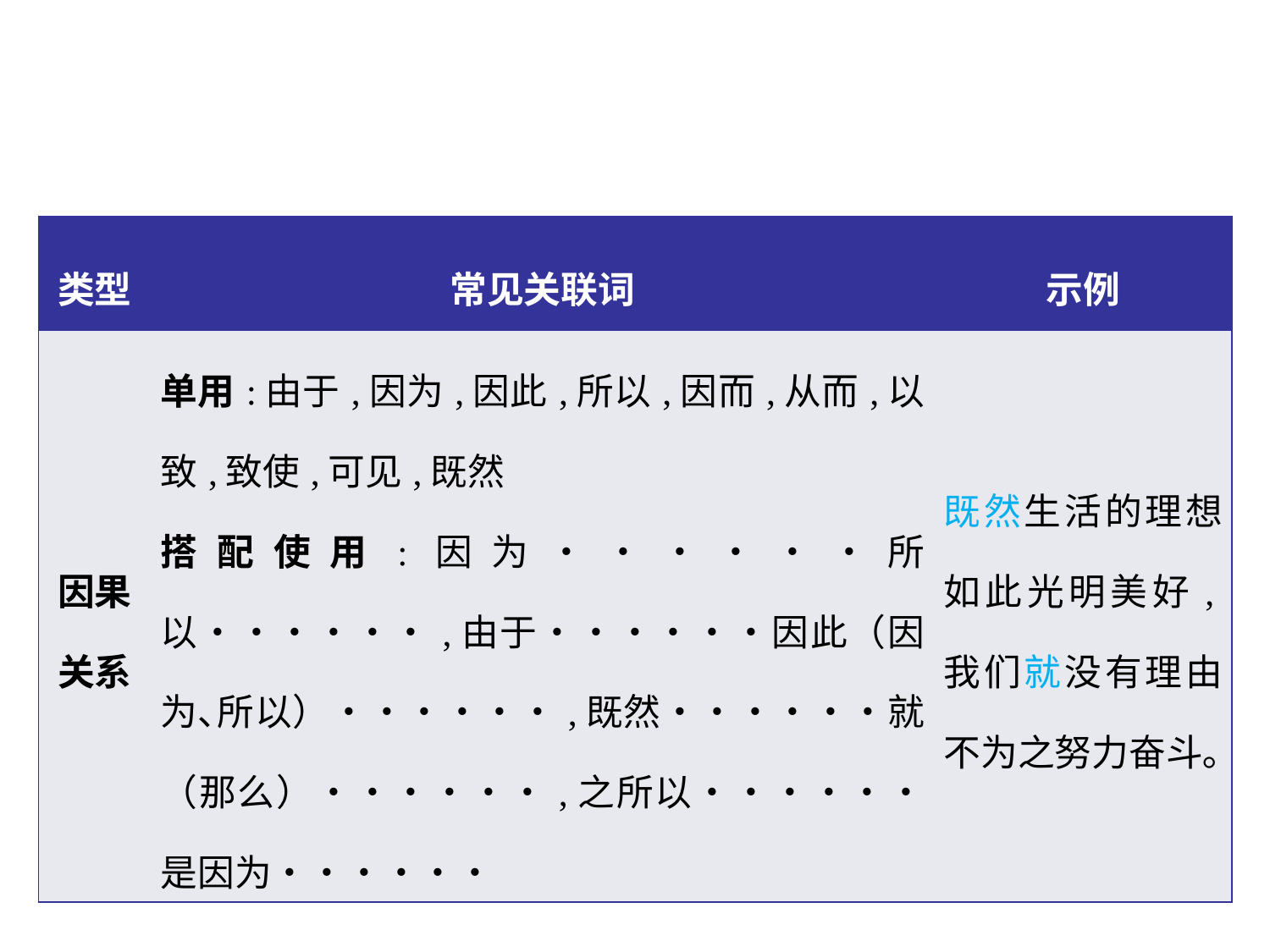

| 类型 | 常见关联词 | 示例 |
| --- | --- | --- |
| 因果关系 | 单用:由于,因为,因此,所以,因而,从而,以致,致使,可见,既然 搭配使用:因为••••••所以••••••,由于••••••因此（因为､所以）••••••,既然••••••就（那么）••••••,之所以••••••是因为•••••• | 既然生活的理想如此光明美好,我们就没有理由不为之努力奋斗｡ |